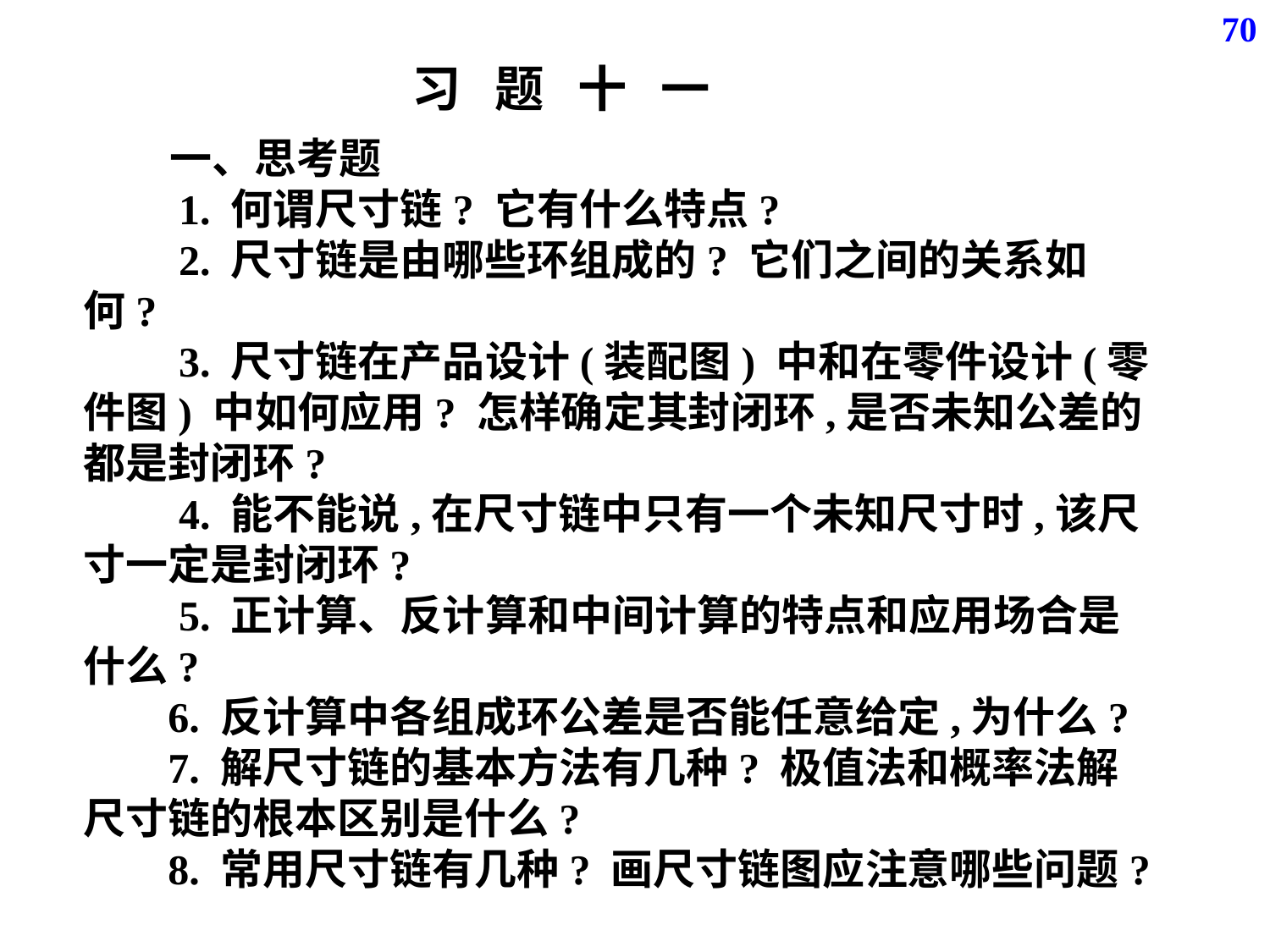

70
习   题   十   一
        一、思考题
         1. 何谓尺寸链? 它有什么特点?
         2. 尺寸链是由哪些环组成的? 它们之间的关系如何?
         3. 尺寸链在产品设计(装配图) 中和在零件设计(零件图) 中如何应用? 怎样确定其封闭环,是否未知公差的都是封闭环?
         4. 能不能说,在尺寸链中只有一个未知尺寸时,该尺寸一定是封闭环?
         5. 正计算、反计算和中间计算的特点和应用场合是什么?
        6. 反计算中各组成环公差是否能任意给定,为什么?
        7. 解尺寸链的基本方法有几种? 极值法和概率法解尺寸链的根本区别是什么?
        8. 常用尺寸链有几种? 画尺寸链图应注意哪些问题?